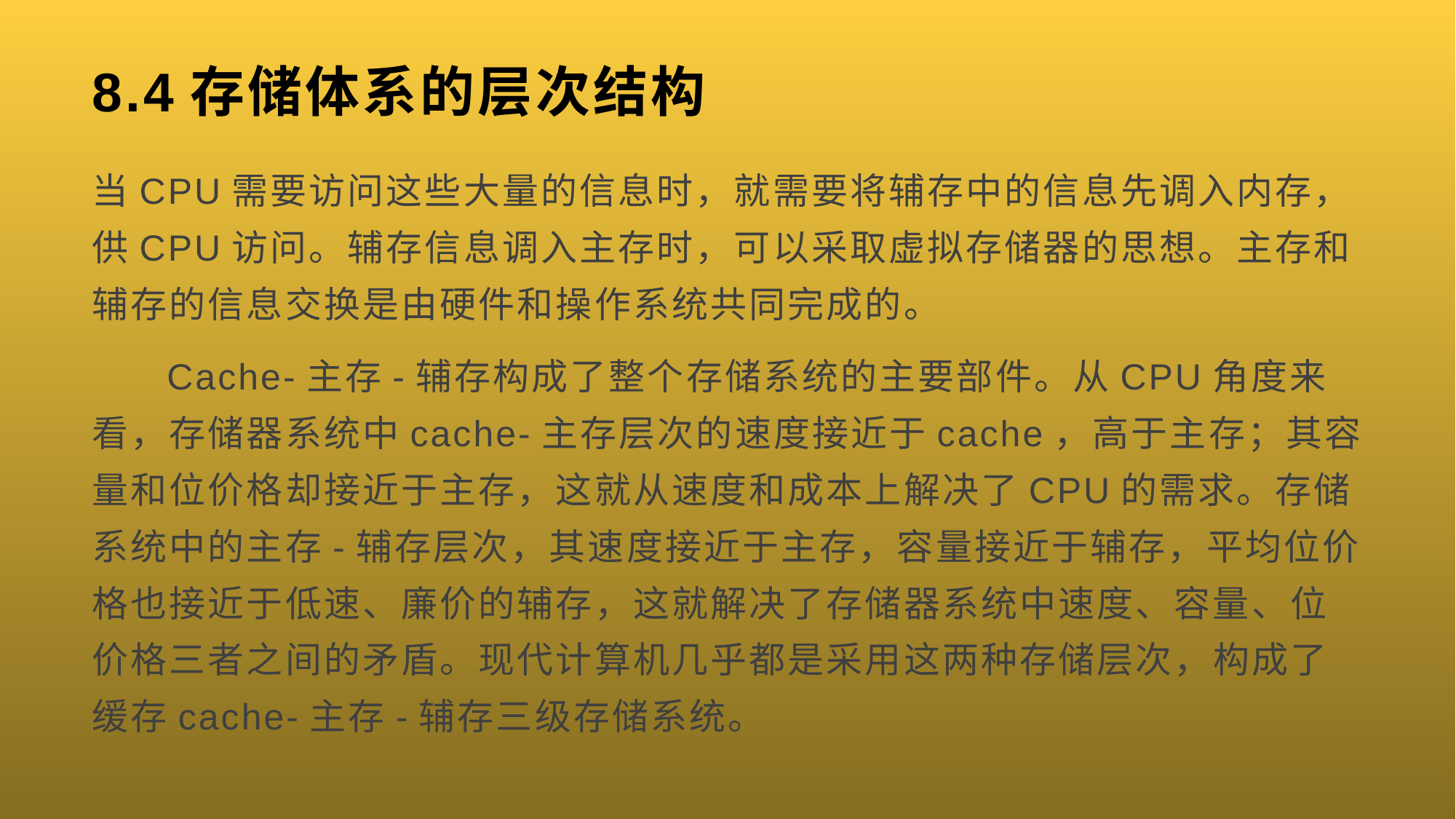

# 8.4存储体系的层次结构
当CPU需要访问这些大量的信息时，就需要将辅存中的信息先调入内存，供CPU访问。辅存信息调入主存时，可以采取虚拟存储器的思想。主存和辅存的信息交换是由硬件和操作系统共同完成的。
      Cache-主存-辅存构成了整个存储系统的主要部件。从CPU角度来看，存储器系统中cache-主存层次的速度接近于cache，高于主存；其容量和位价格却接近于主存，这就从速度和成本上解决了CPU的需求。存储系统中的主存-辅存层次，其速度接近于主存，容量接近于辅存，平均位价格也接近于低速、廉价的辅存，这就解决了存储器系统中速度、容量、位价格三者之间的矛盾。现代计算机几乎都是采用这两种存储层次，构成了缓存cache-主存-辅存三级存储系统。